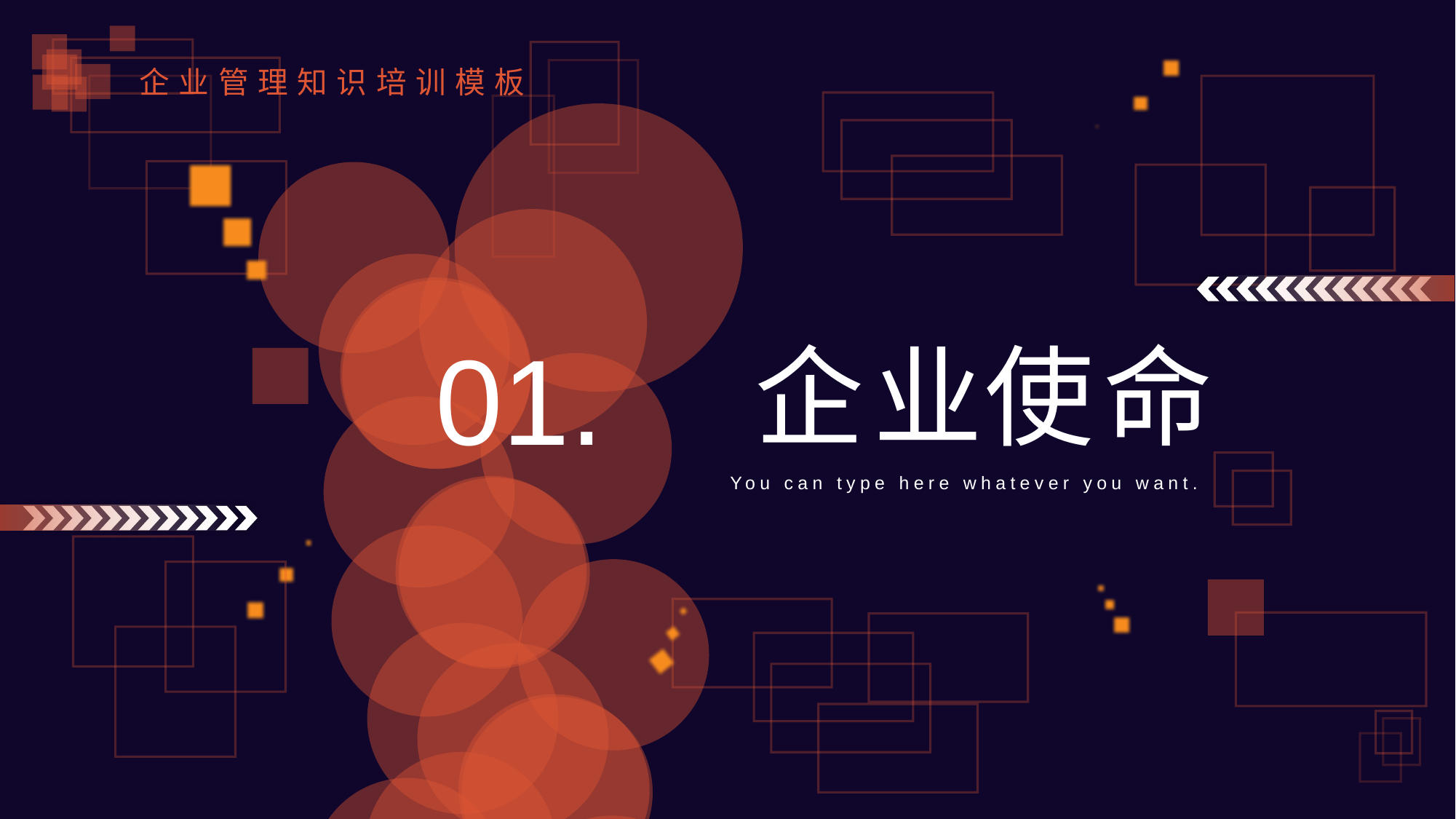

01.
企业
使命

You can type here whatever you want.